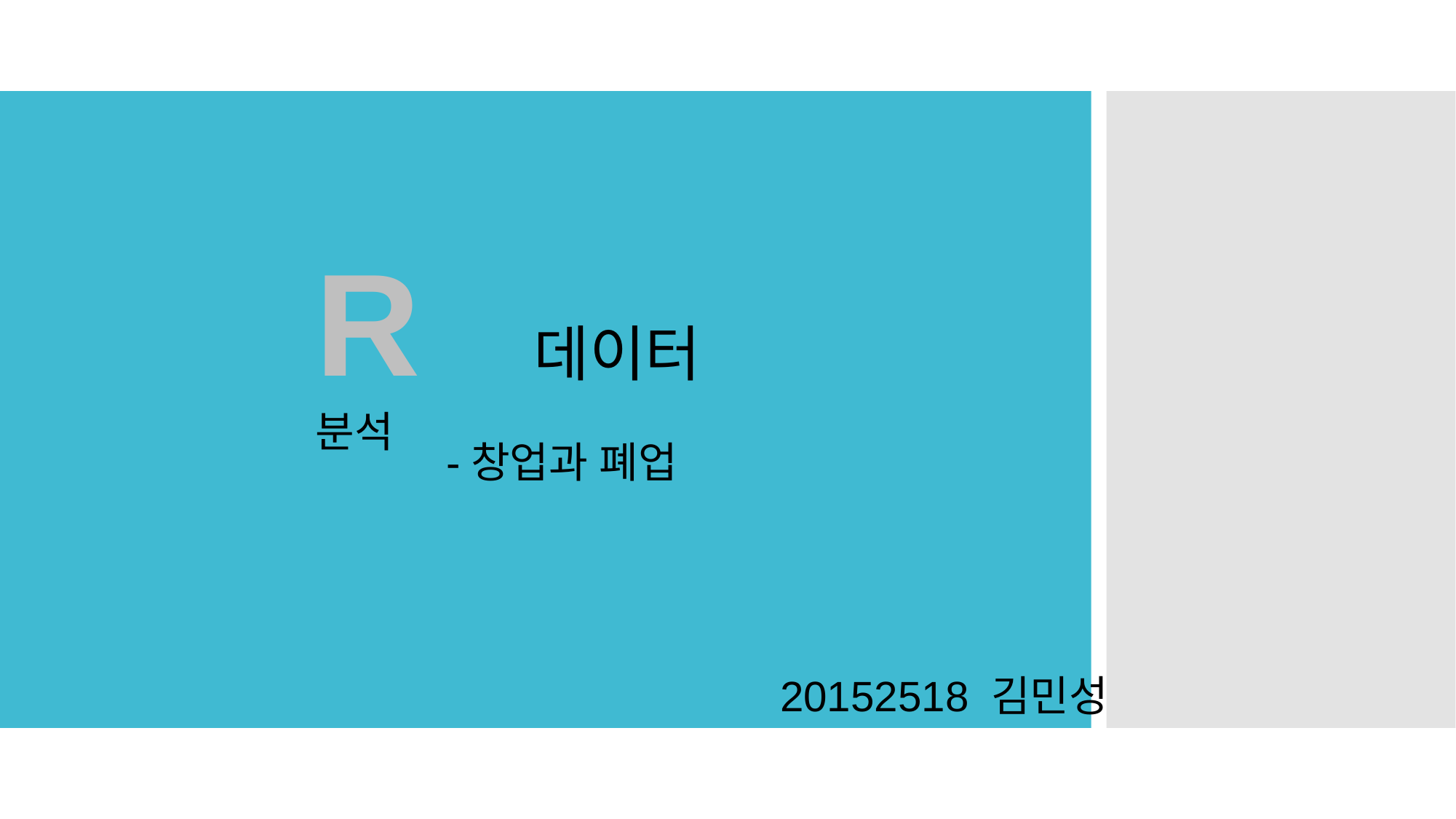

R 	데이터  분석
-창업과 폐업
20152518 김민성